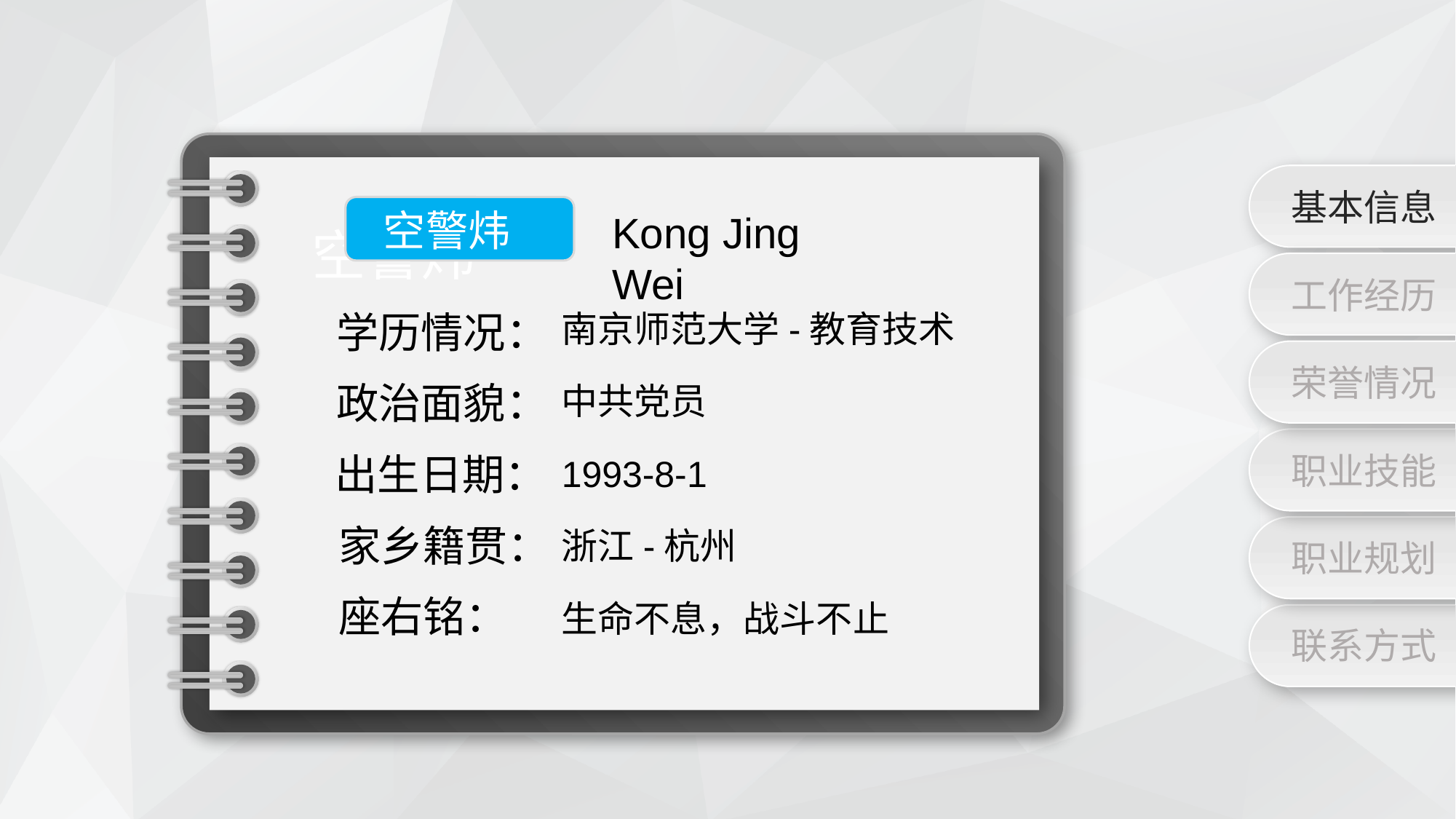

基本信息

空警炜
Kong Jing Wei
空警炜
工作经历
学历情况：
南京师范大学-教育技术
荣誉情况
政治面貌：
中共党员
出生日期：
职业技能
1993-8-1
家乡籍贯：
浙江-杭州
职业规划
座右铭：
生命不息，战斗不止
联系方式